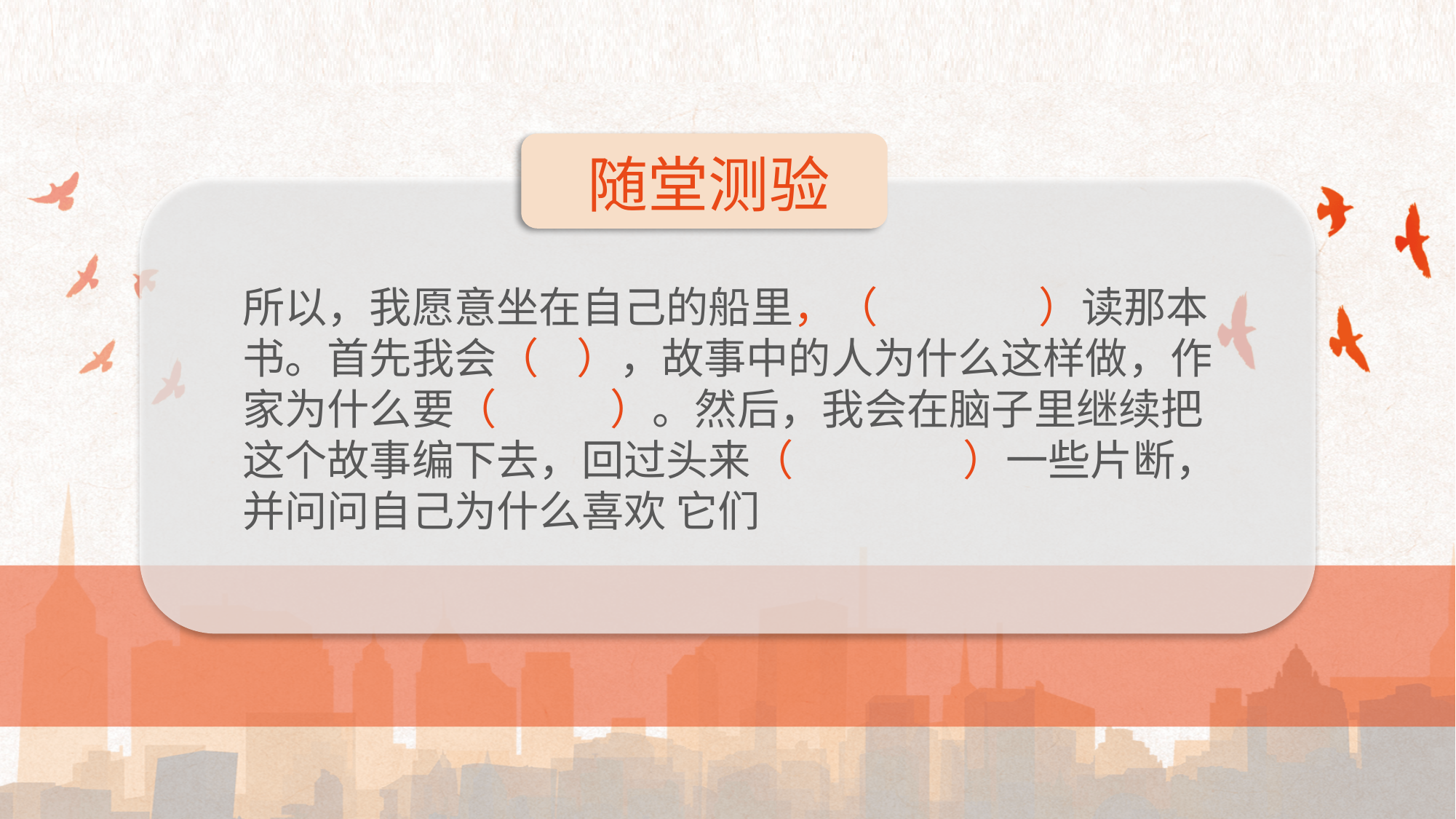

随堂测验

所以，我愿意坐在自己的船里，（                 ）读那本书。首先我会（    ），故事中的人为什么这样做，作家为什么要（            ）。然后，我会在脑子里继续把这个故事编下去，回过头来（                  ）一些片断，并问问自己为什么喜欢 它们